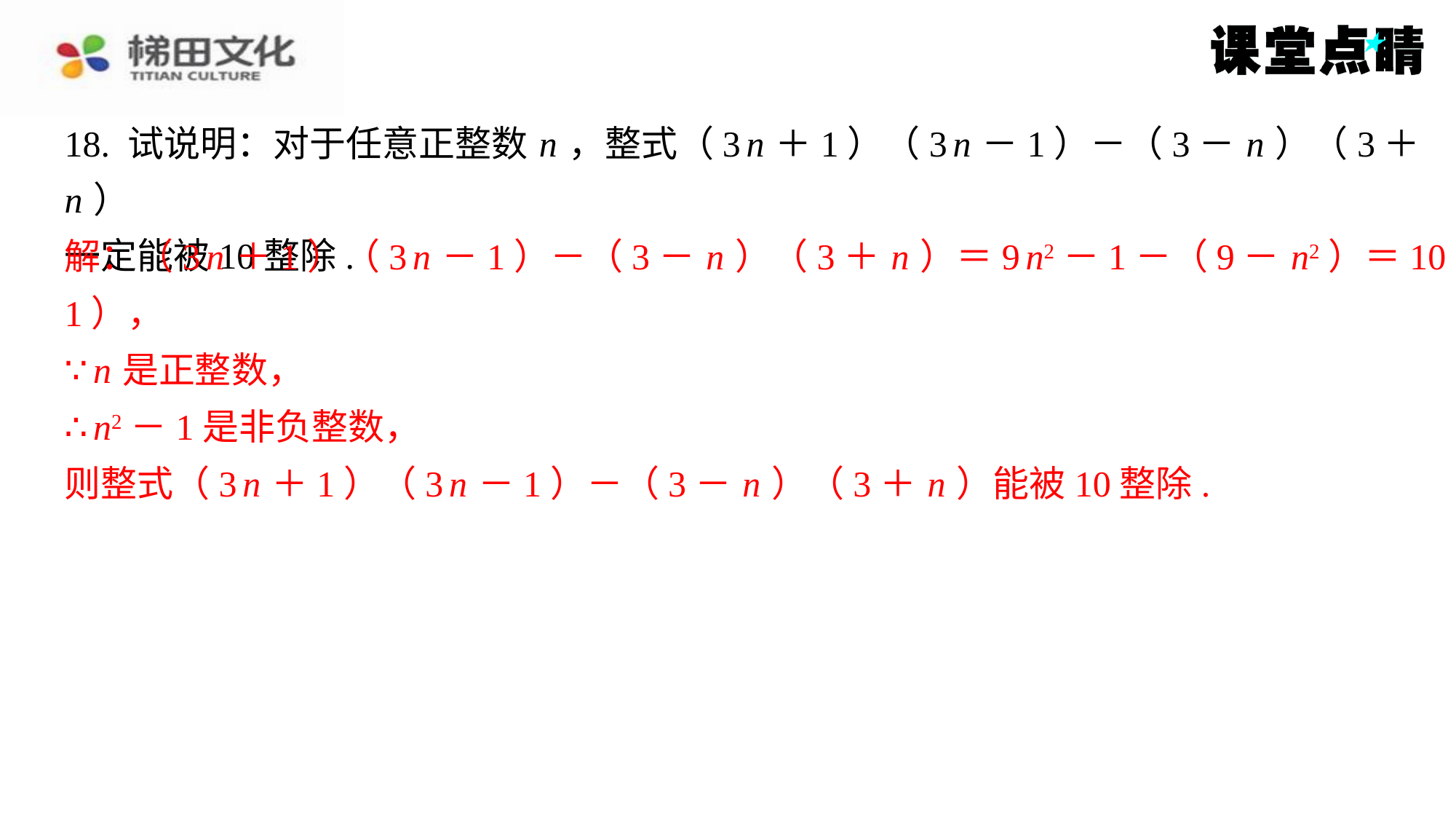

18. 试说明：对于任意正整数 n ，整式（3 n ＋1）（3 n －1）－（3－ n ）（3＋ n ）
一定能被10整除.
解：（3 n ＋1）（3 n －1）－（3－ n ）（3＋ n ）＝9 n2－1－（9－ n2）＝10（ n2－
1），
∵ n 是正整数，
∴ n2－1是非负整数，
则整式（3 n ＋1）（3 n －1）－（3－ n ）（3＋ n ）能被10整除.
解：（3 n ＋1）（3 n －1）－（3－ n ）（3＋ n ）＝9 n2－1－（9－ n2）＝10（ n2－
1），
∵ n 是正整数，
∴ n2－1是非负整数，
则整式（3 n ＋1）（3 n －1）－（3－ n ）（3＋ n ）能被10整除.